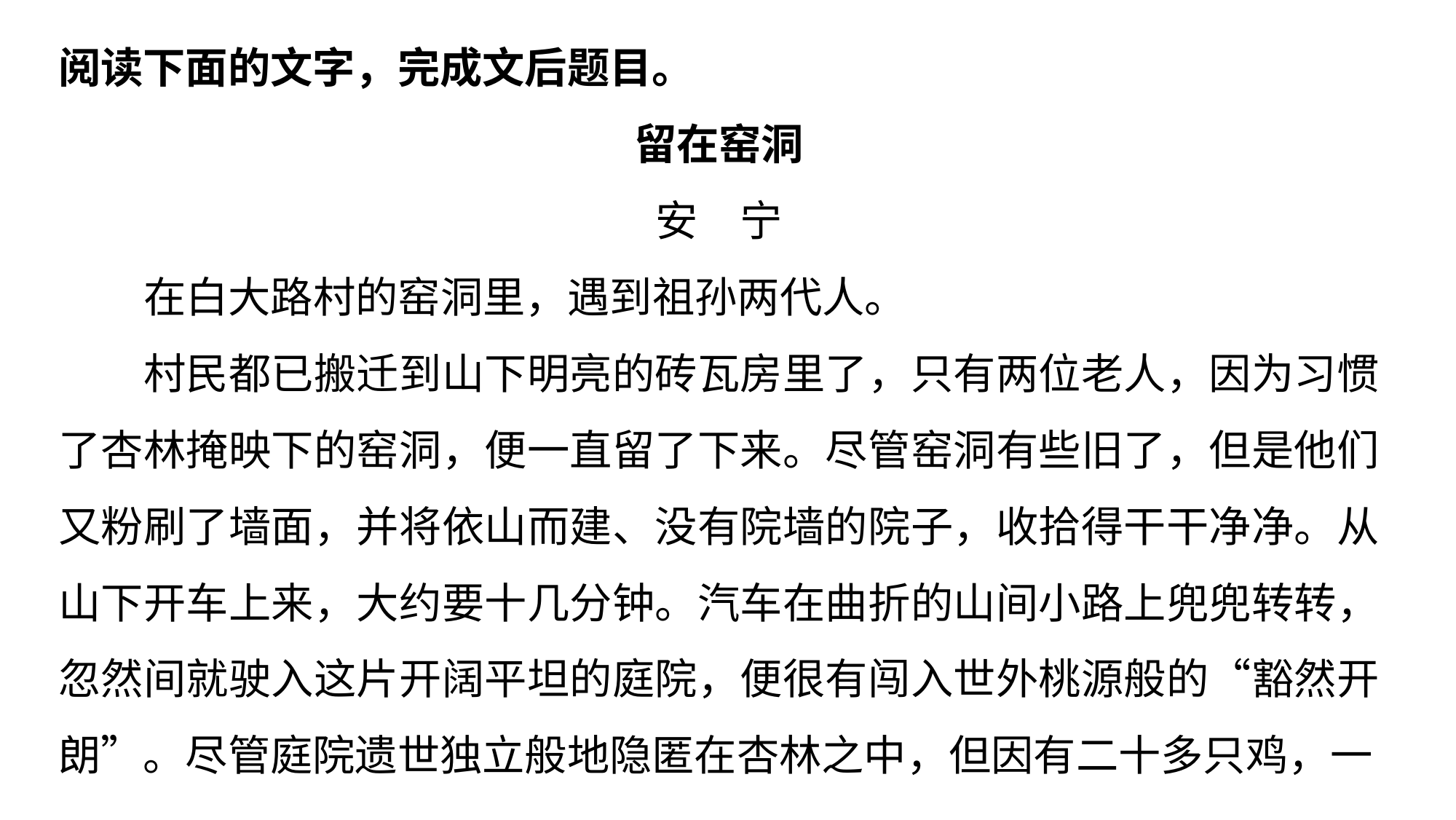

阅读下面的文字，完成文后题目。
留在窑洞
安　宁
在白大路村的窑洞里，遇到祖孙两代人。
村民都已搬迁到山下明亮的砖瓦房里了，只有两位老人，因为习惯了杏林掩映下的窑洞，便一直留了下来。尽管窑洞有些旧了，但是他们又粉刷了墙面，并将依山而建、没有院墙的院子，收拾得干干净净。从山下开车上来，大约要十几分钟。汽车在曲折的山间小路上兜兜转转，忽然间就驶入这片开阔平坦的庭院，便很有闯入世外桃源般的“豁然开朗”。尽管庭院遗世独立般地隐匿在杏林之中，但因有二十多只鸡，一